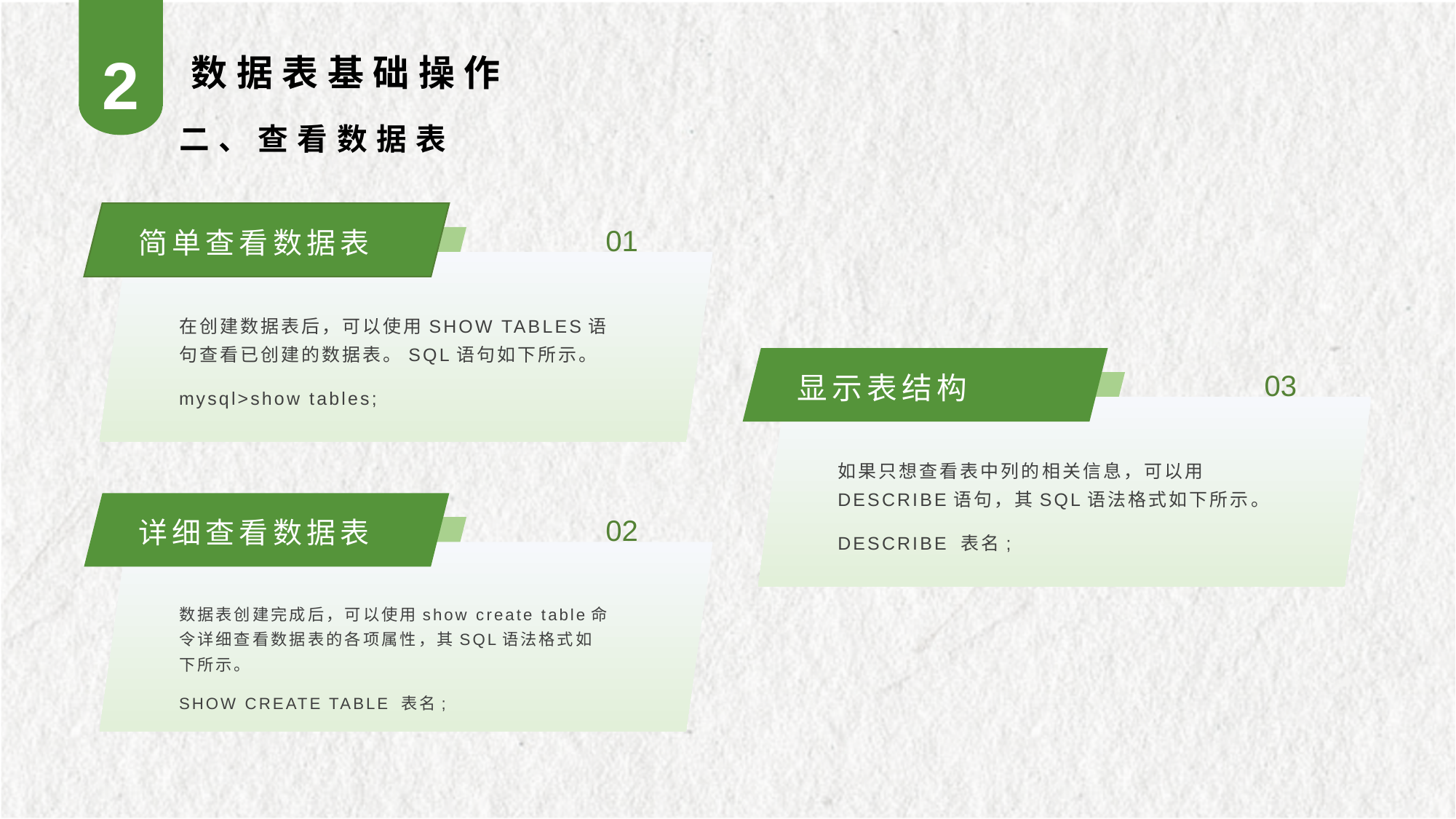

2
数据表基础操作

二、查看数据表

简单查看数据表
01

在创建数据表后，可以使用SHOW TABLES语句查看已创建的数据表。SQL语句如下所示。
mysql>show tables;

显示表结构
03

如果只想查看表中列的相关信息，可以用DESCRIBE语句，其SQL语法格式如下所示。
DESCRIBE 表名;

详细查看数据表
02

数据表创建完成后，可以使用show create table命令详细查看数据表的各项属性，其SQL语法格式如下所示。
SHOW CREATE TABLE 表名;